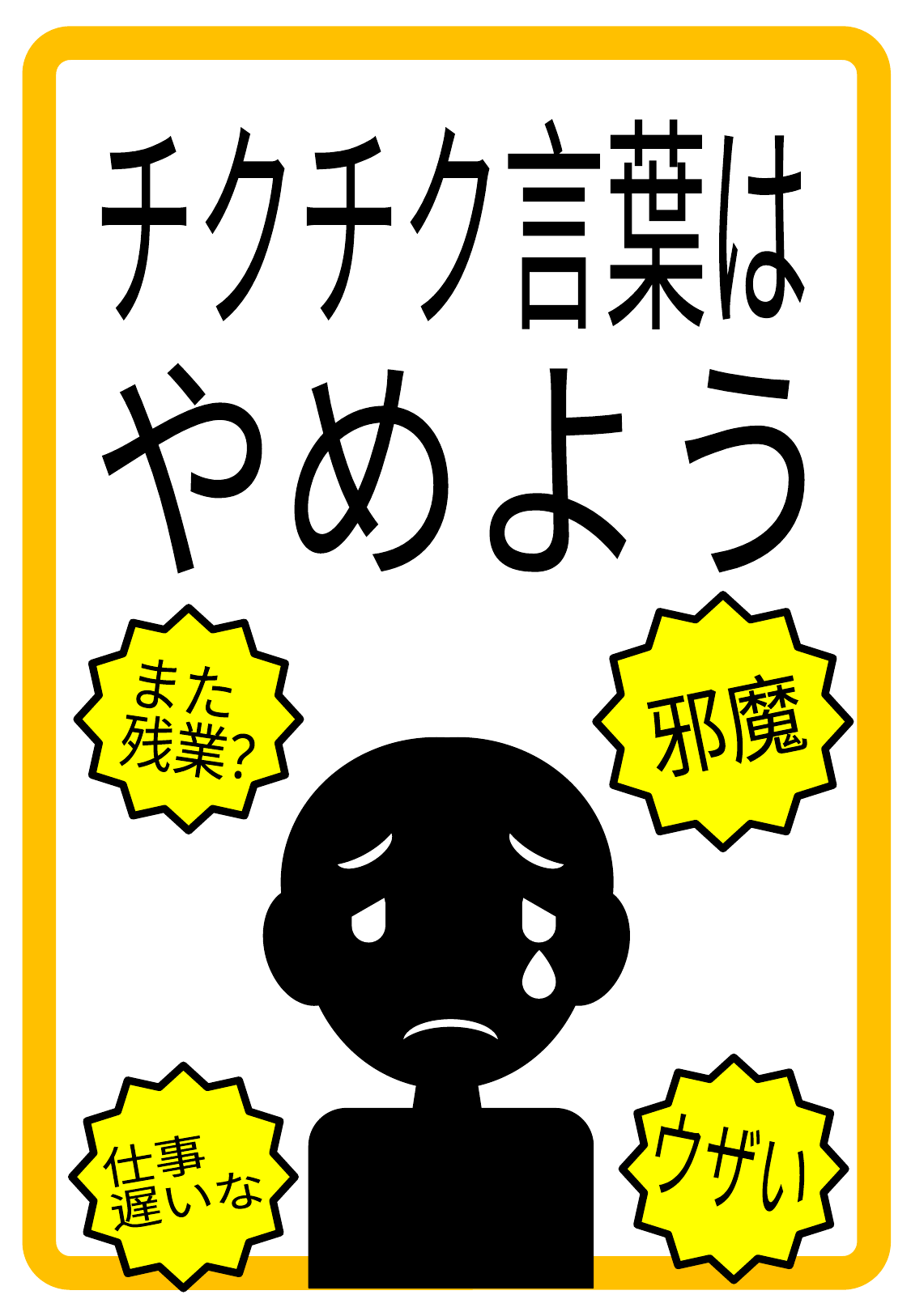

チクチク言葉は
やめよう

また
残業？
邪魔

ウザい
仕事
遅いな